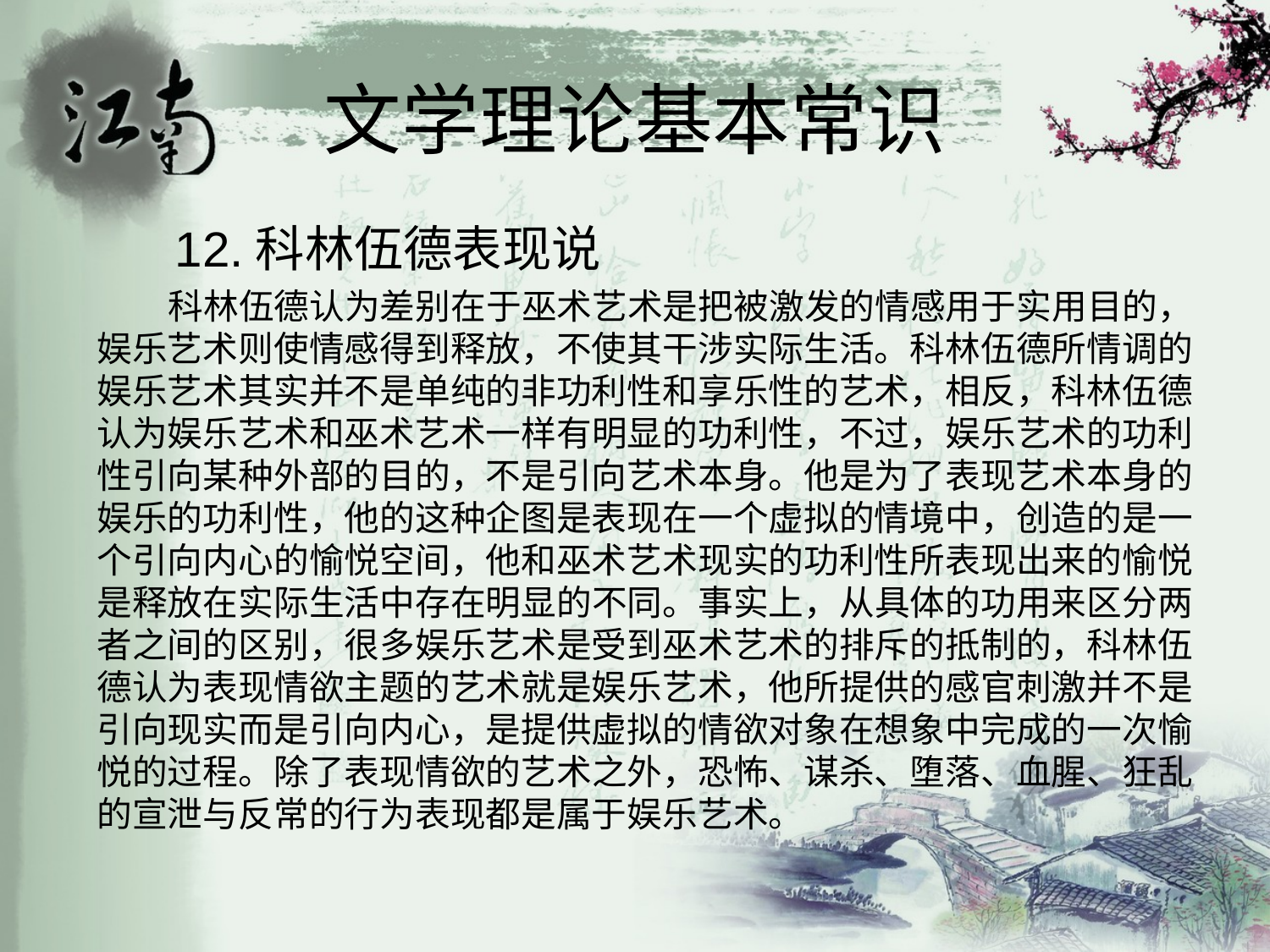

# 文学理论基本常识
        12.科林伍德表现说
        科林伍德认为差别在于巫术艺术是把被激发的情感用于实用目的，娱乐艺术则使情感得到释放，不使其干涉实际生活。科林伍德所情调的娱乐艺术其实并不是单纯的非功利性和享乐性的艺术，相反，科林伍德认为娱乐艺术和巫术艺术一样有明显的功利性，不过，娱乐艺术的功利性引向某种外部的目的，不是引向艺术本身。他是为了表现艺术本身的娱乐的功利性，他的这种企图是表现在一个虚拟的情境中，创造的是一个引向内心的愉悦空间，他和巫术艺术现实的功利性所表现出来的愉悦是释放在实际生活中存在明显的不同。事实上，从具体的功用来区分两者之间的区别，很多娱乐艺术是受到巫术艺术的排斥的抵制的，科林伍德认为表现情欲主题的艺术就是娱乐艺术，他所提供的感官刺激并不是引向现实而是引向内心，是提供虚拟的情欲对象在想象中完成的一次愉悦的过程。除了表现情欲的艺术之外，恐怖、谋杀、堕落、血腥、狂乱的宣泄与反常的行为表现都是属于娱乐艺术。